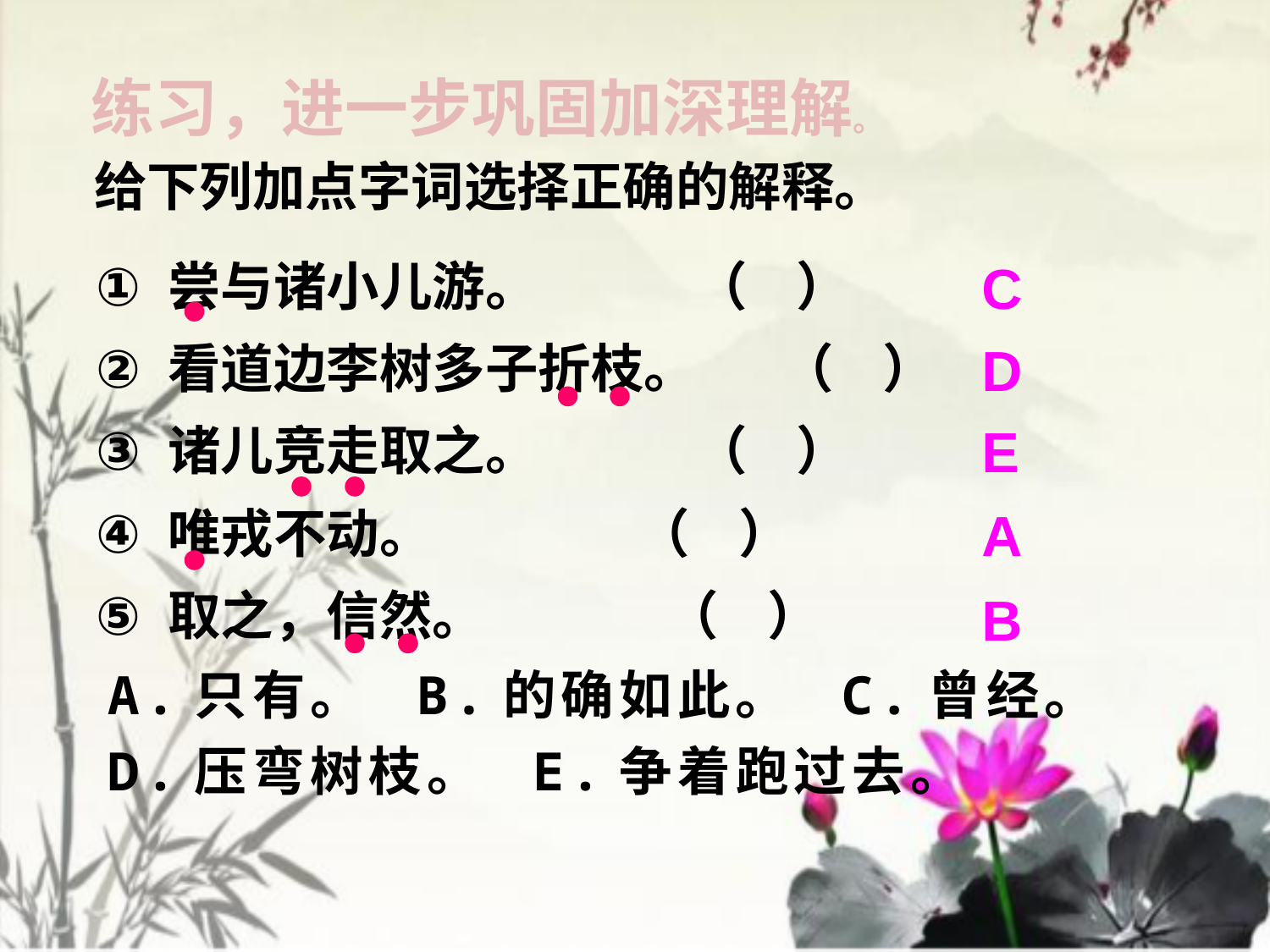

练习，进一步巩固加深理解。
给下列加点字词选择正确的解释。
C
尝与诸小儿游。             （    ）
看道边李树多子折枝。       （    ）
诸儿竞走取之。             （    ）
唯戎不动。                 （    ）
取之，信然。               （    ）
D

E

A

B

A.只有。  B.的确如此。  C.曾经。
D.压弯树枝。  E.争着跑过去。